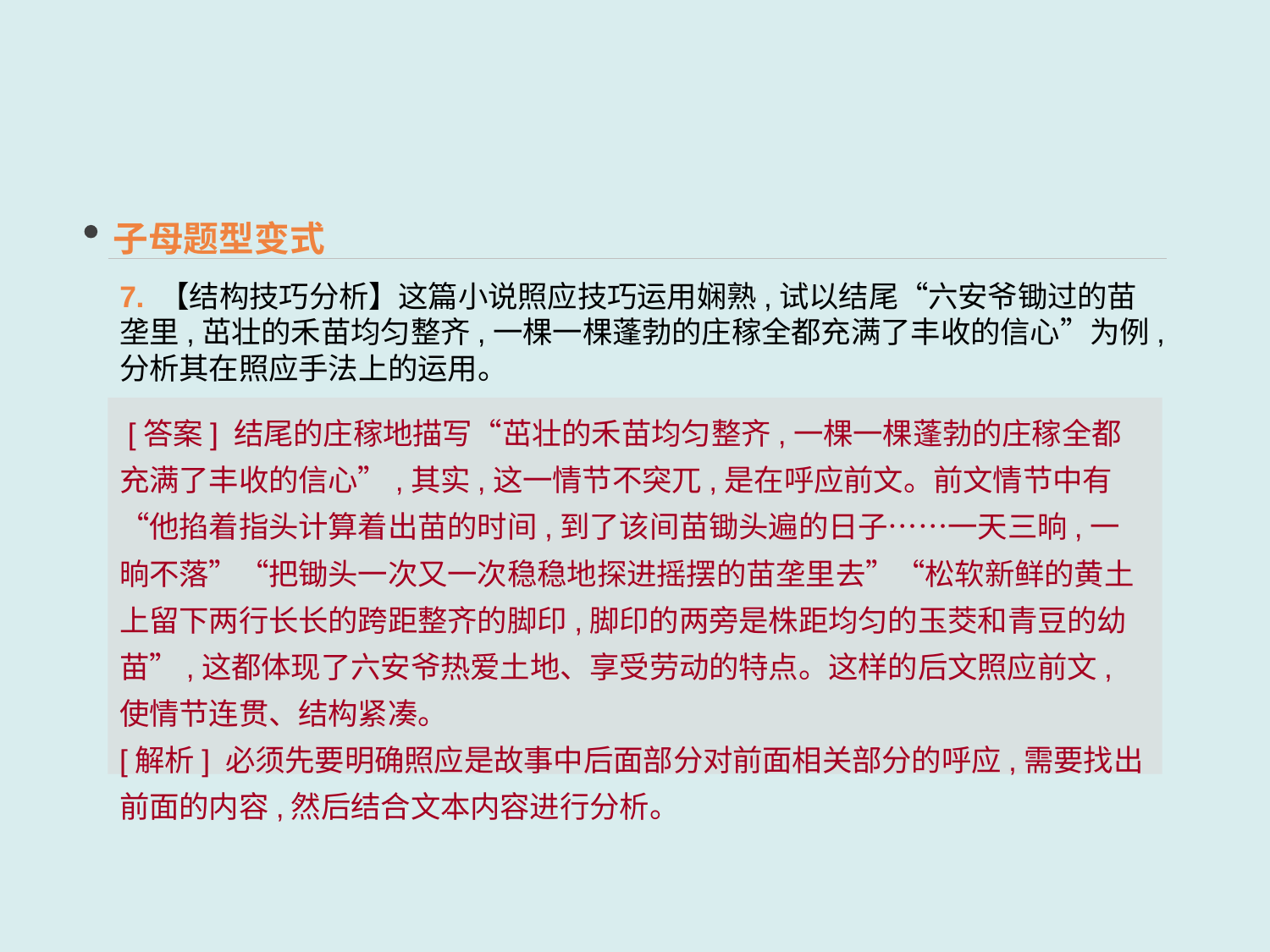

子母题型变式

7. 【结构技巧分析】这篇小说照应技巧运用娴熟,试以结尾“六安爷锄过的苗垄里,茁壮的禾苗均匀整齐,一棵一棵蓬勃的庄稼全都充满了丰收的信心”为例,分析其在照应手法上的运用。

 [答案] 结尾的庄稼地描写“茁壮的禾苗均匀整齐,一棵一棵蓬勃的庄稼全都充满了丰收的信心”,其实,这一情节不突兀,是在呼应前文。前文情节中有“他掐着指头计算着出苗的时间,到了该间苗锄头遍的日子……一天三晌,一晌不落”“把锄头一次又一次稳稳地探进摇摆的苗垄里去”“松软新鲜的黄土上留下两行长长的跨距整齐的脚印,脚印的两旁是株距均匀的玉茭和青豆的幼苗”,这都体现了六安爷热爱土地、享受劳动的特点。这样的后文照应前文,使情节连贯、结构紧凑。
[解析] 必须先要明确照应是故事中后面部分对前面相关部分的呼应,需要找出前面的内容,然后结合文本内容进行分析。